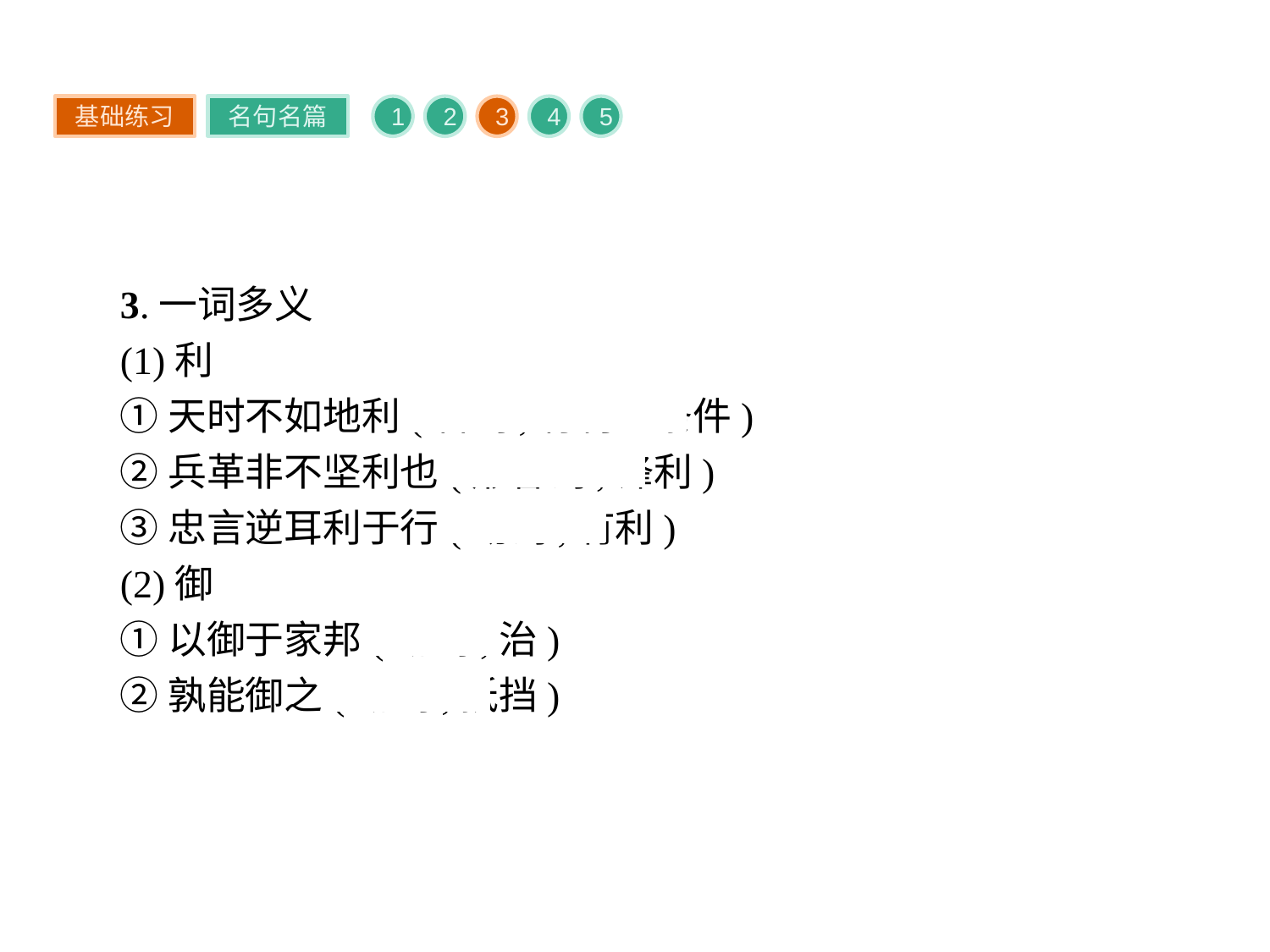

基础练习
名句名篇
1
2
3
4
5
3.一词多义
(1)利
①天时不如地利(名词,有利的条件)
②兵革非不坚利也(形容词,锋利)
③忠言逆耳利于行(动词,有利)
(2)御
①以御于家邦(动词,治)
②孰能御之(动词,抵挡)